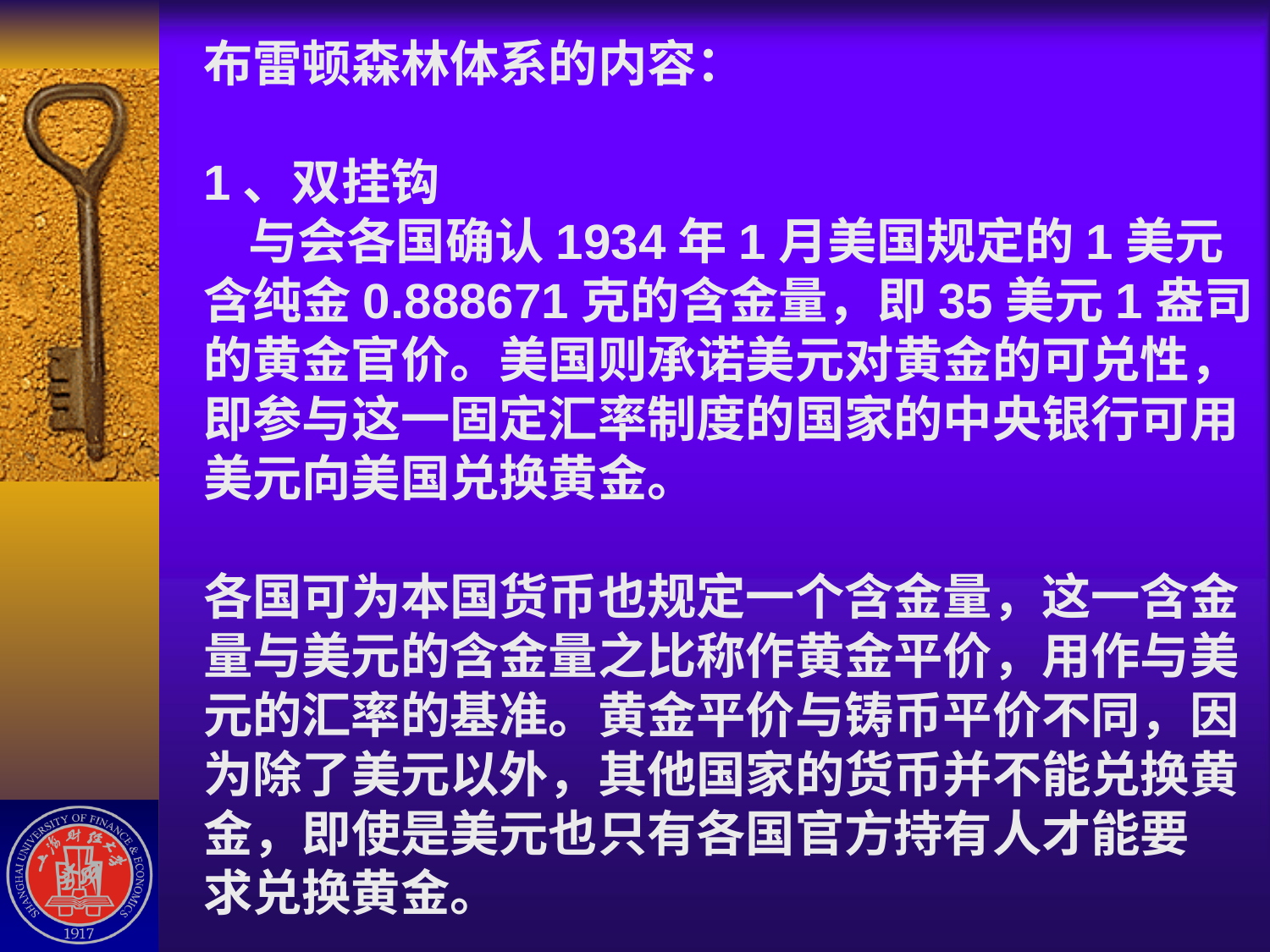

# 布雷顿森林体系的内容： 1、双挂钩 与会各国确认1934年1月美国规定的1美元含纯金0.888671克的含金量，即35美元1盎司的黄金官价。美国则承诺美元对黄金的可兑性，即参与这一固定汇率制度的国家的中央银行可用美元向美国兑换黄金。 各国可为本国货币也规定一个含金量，这一含金量与美元的含金量之比称作黄金平价，用作与美元的汇率的基准。黄金平价与铸币平价不同，因为除了美元以外，其他国家的货币并不能兑换黄金，即使是美元也只有各国官方持有人才能要 求兑换黄金。